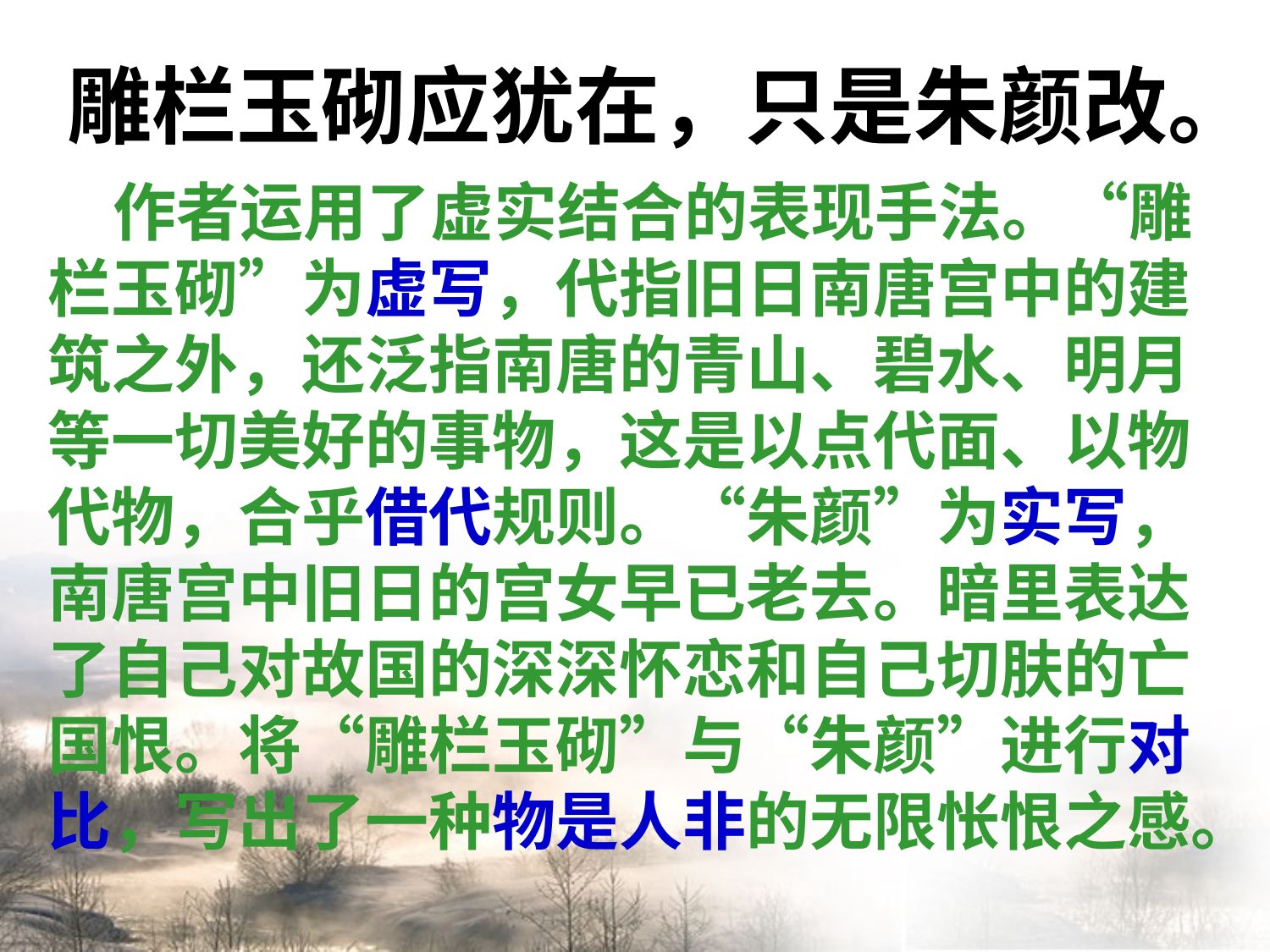

雕栏玉砌应犹在，只是朱颜改。
    作者运用了虚实结合的表现手法。“雕栏玉砌”为虚写，代指旧日南唐宫中的建筑之外，还泛指南唐的青山、碧水、明月等一切美好的事物，这是以点代面、以物代物，合乎借代规则。“朱颜”为实写，南唐宫中旧日的宫女早已老去。暗里表达了自己对故国的深深怀恋和自己切肤的亡国恨。将“雕栏玉砌”与“朱颜”进行对比，写出了一种物是人非的无限怅恨之感。